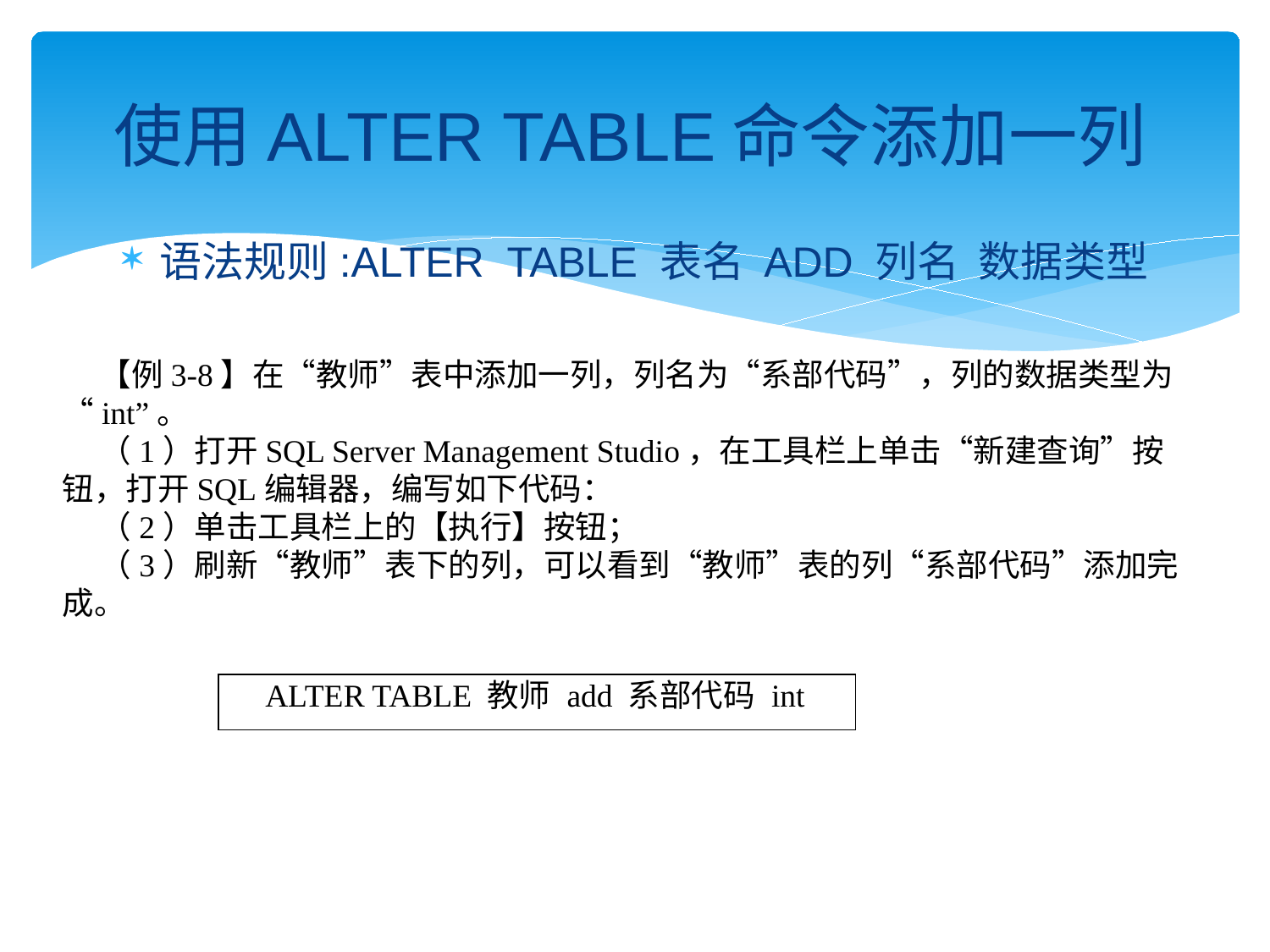

# 使用ALTER TABLE命令添加一列
语法规则:ALTER  TABLE 表名 ADD 列名  数据类型
【例3-8】在“教师”表中添加一列，列名为“系部代码”，列的数据类型为“int”。
（1）打开SQL Server Management Studio，在工具栏上单击“新建查询”按钮，打开SQL编辑器，编写如下代码：
（2）单击工具栏上的【执行】按钮；
（3）刷新“教师”表下的列，可以看到“教师”表的列“系部代码”添加完成。
| ALTER TABLE 教师 add 系部代码 int |
| --- |